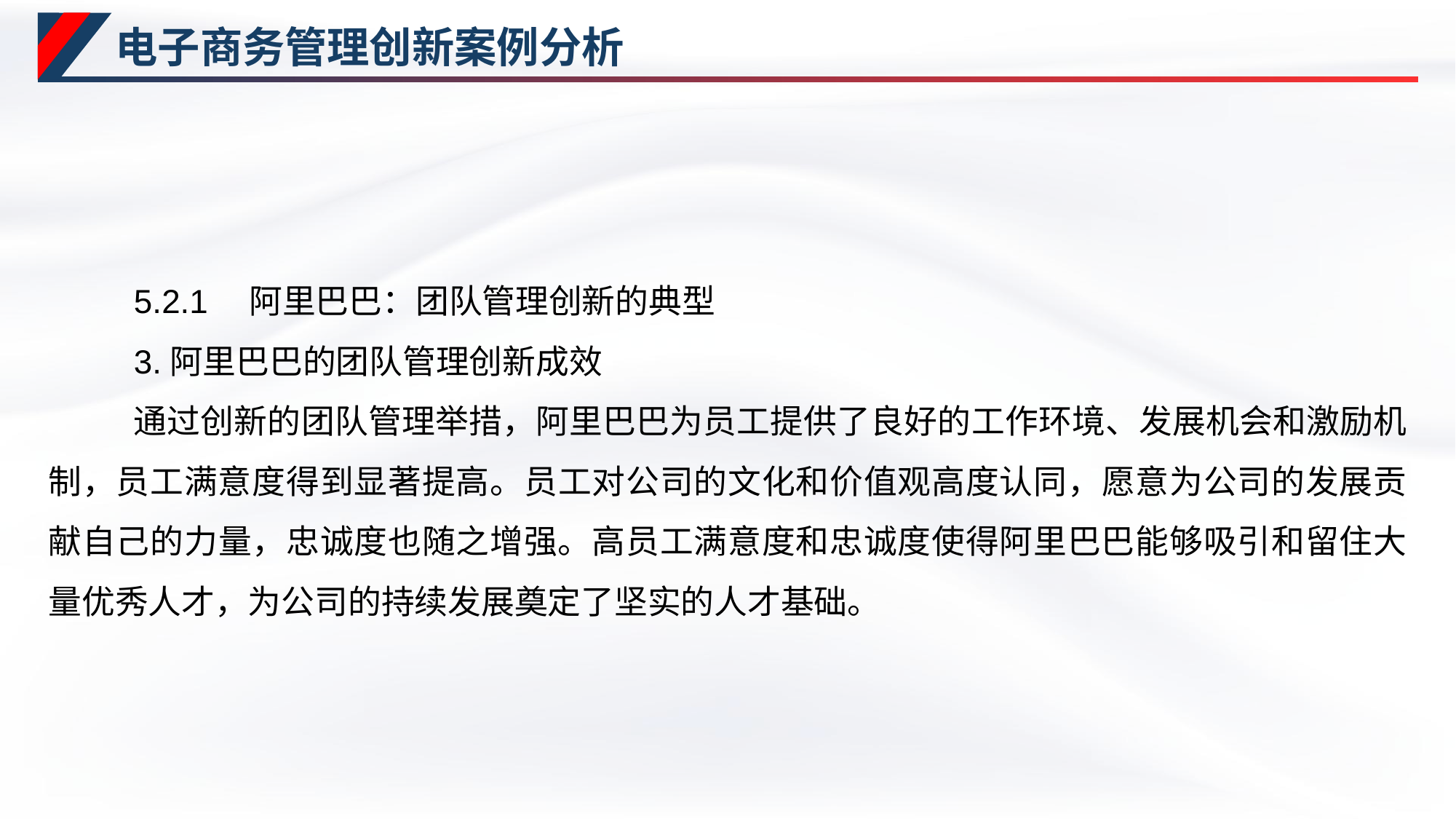

# 电子商务管理创新案例分析
5.2.1　阿里巴巴：团队管理创新的典型
3.阿里巴巴的团队管理创新成效
通过创新的团队管理举措，阿里巴巴为员工提供了良好的工作环境、发展机会和激励机制，员工满意度得到显著提高。员工对公司的文化和价值观高度认同，愿意为公司的发展贡献自己的力量，忠诚度也随之增强。高员工满意度和忠诚度使得阿里巴巴能够吸引和留住大量优秀人才，为公司的持续发展奠定了坚实的人才基础。